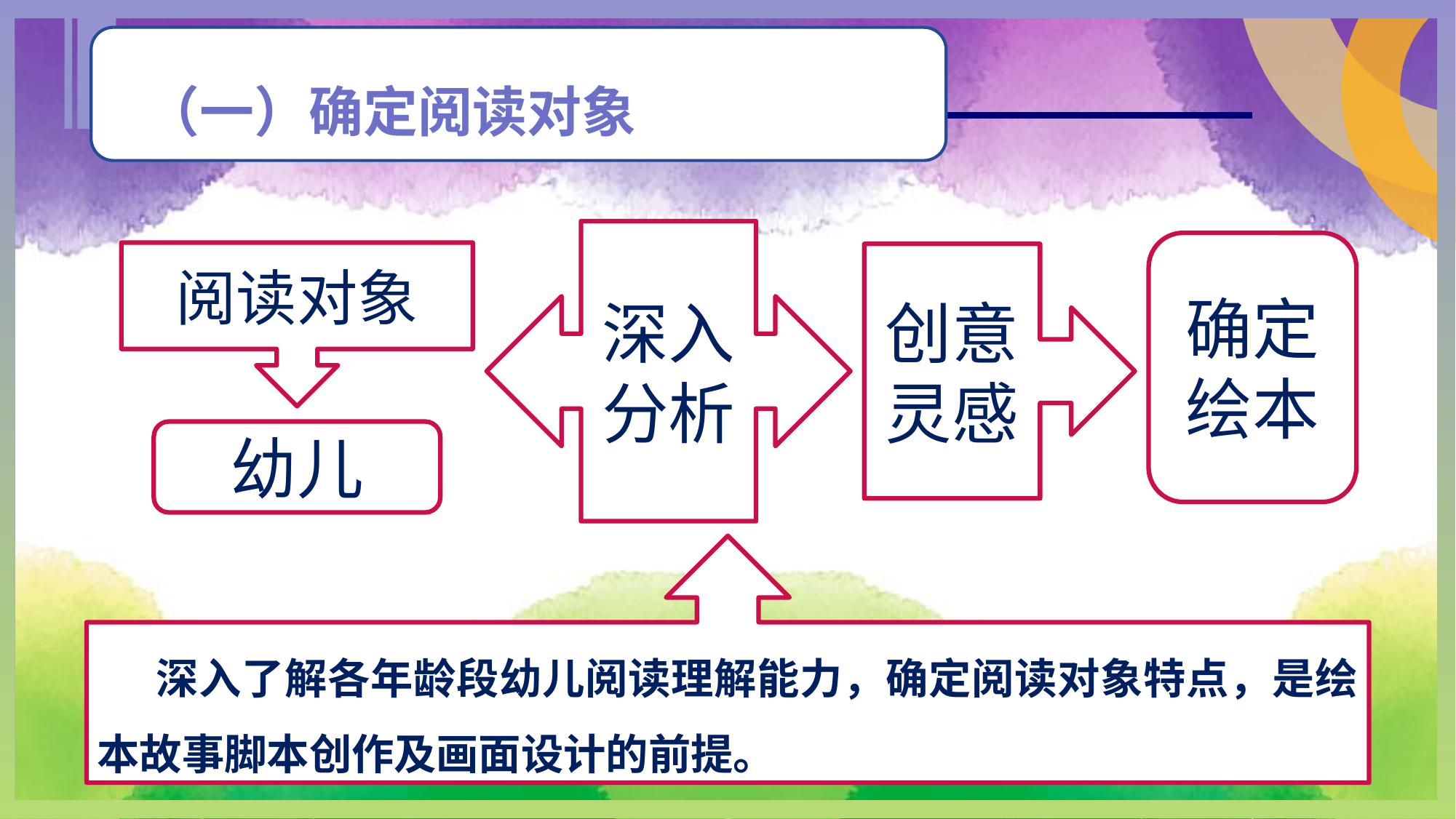

（一）确定阅读对象
深入分析
确定绘本
阅读对象
创意灵感
幼儿

  深入了解各年龄段幼儿阅读理解能力，确定阅读对象特点，是绘本故事脚本创作及画面设计的前提。